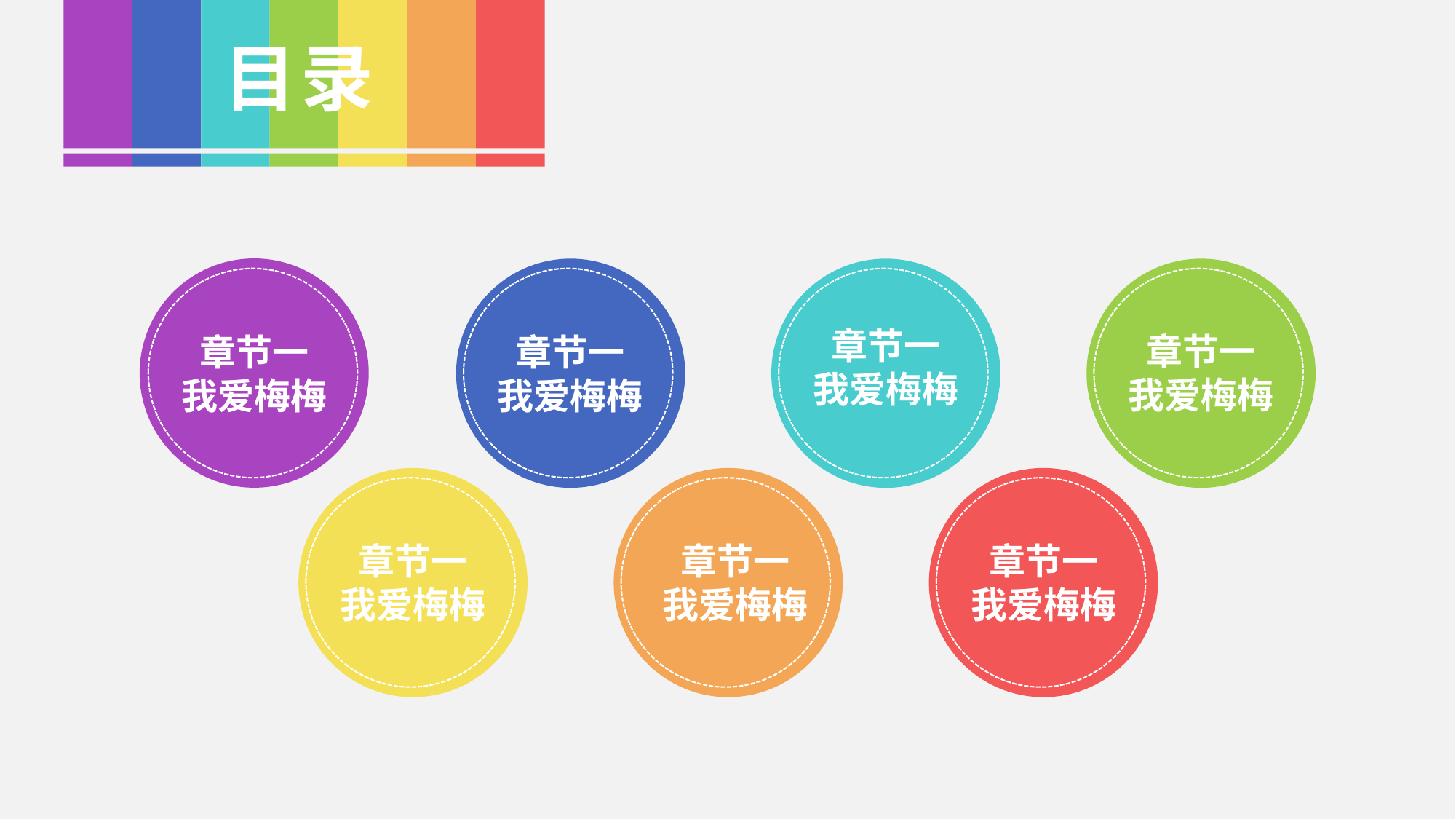

目录

章节一
我爱梅梅

章节一
我爱梅梅

章节一
我爱梅梅

章节一
我爱梅梅

章节一
我爱梅梅

章节一
我爱梅梅

章节一
我爱梅梅